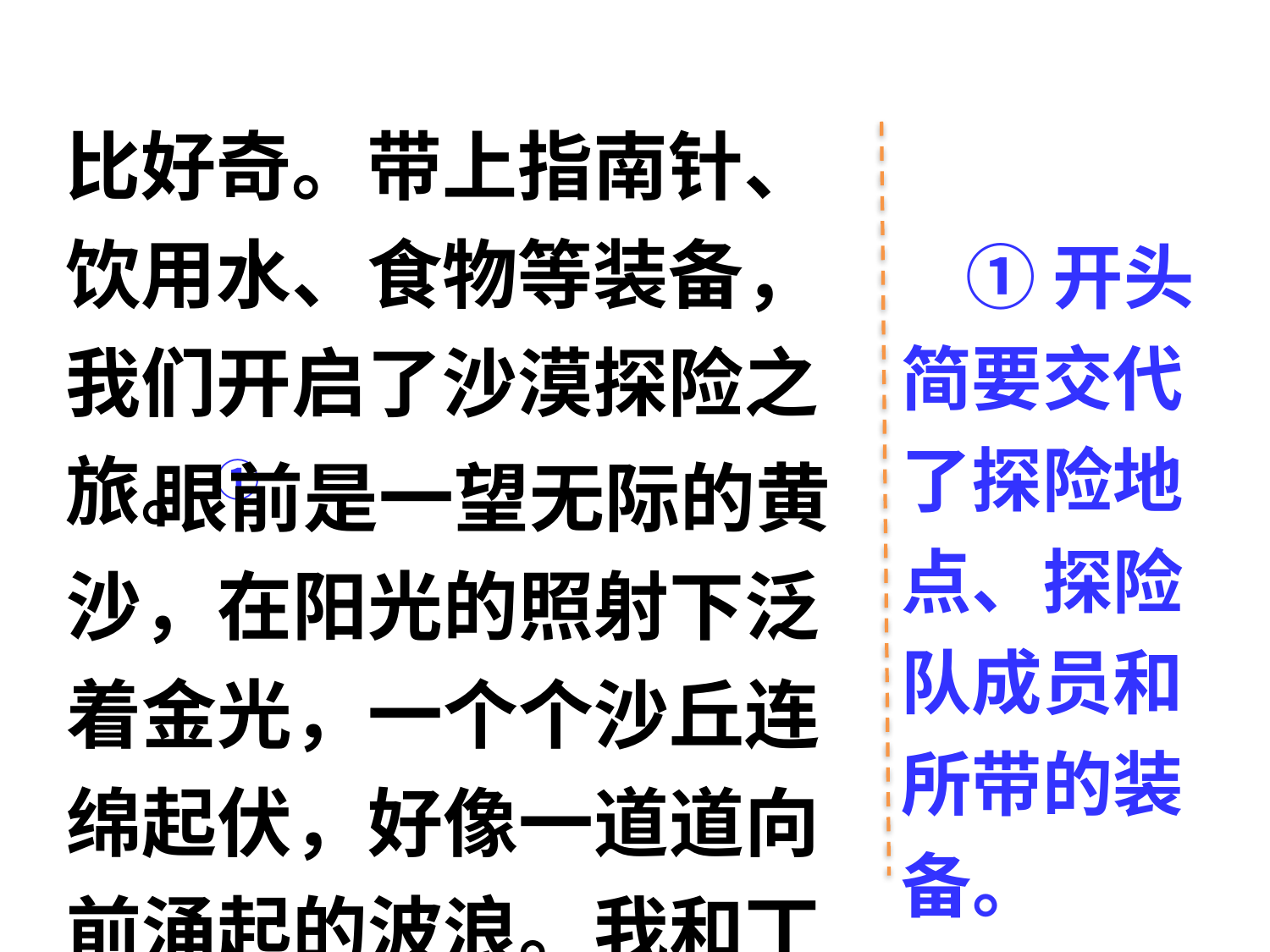

比好奇。带上指南针、饮用水、食物等装备，我们开启了沙漠探险之旅。①
    ①开头简要交代了探险地点、探险队成员和所带的装备。
    眼前是一望无际的黄沙，在阳光的照射下泛着金光，一个个沙丘连绵起伏，好像一道道向前涌起的波浪。我和丁磊兴奋地欢